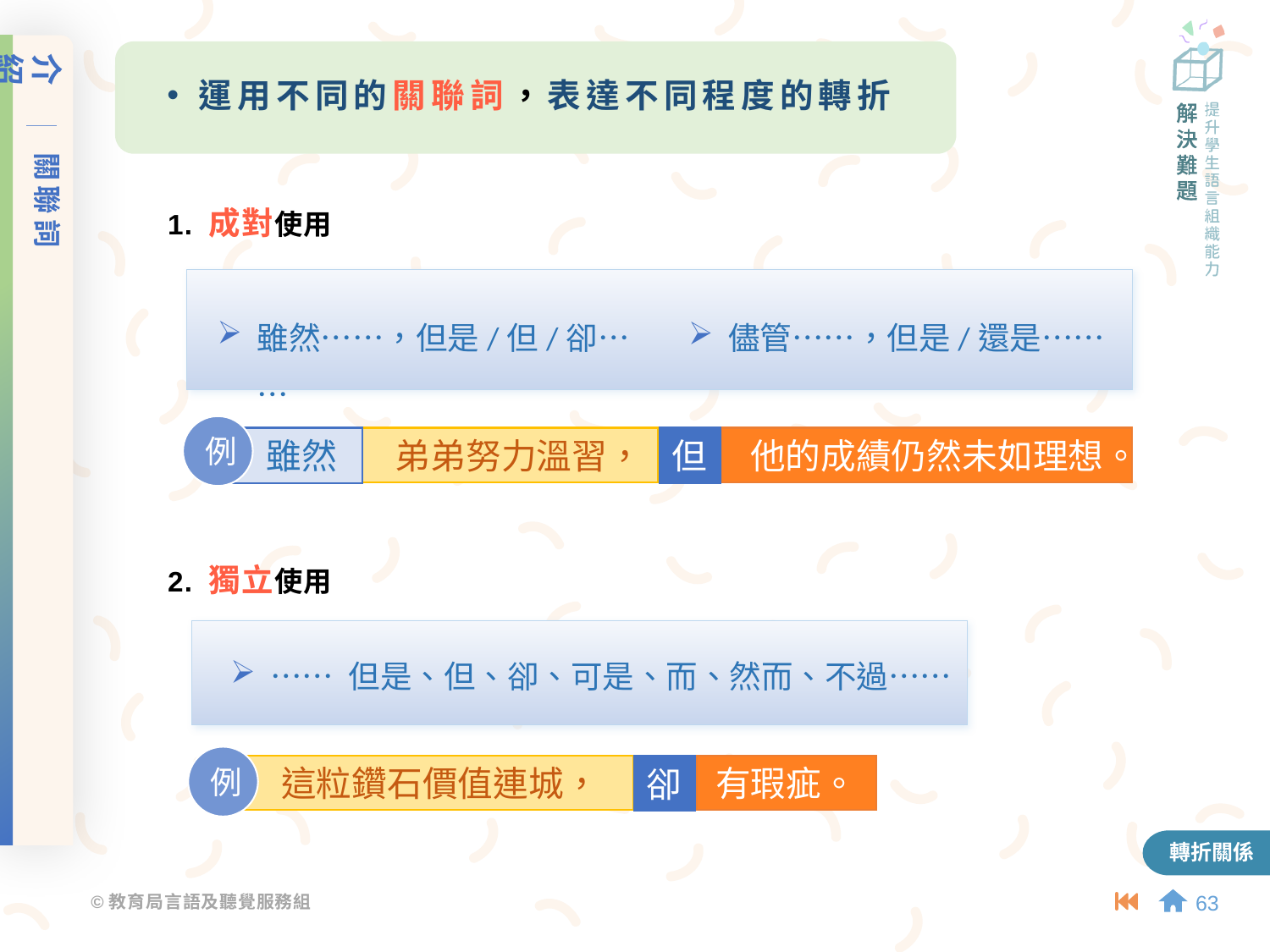

介紹
關聯詞

運用不同的關聯詞，表達不同程度的轉折
1. 成對使用

雖然⋯⋯，但是/但/卻⋯⋯
儘管⋯⋯，但是/還是⋯⋯
例
雖然
弟弟努力溫習，
但
他的成績仍然未如理想。
2. 獨立使用

⋯⋯ 但是、但、卻、可是、而、然而、不過⋯⋯
例
這粒鑽石價值連城，
卻
有瑕疵。

轉折關係
63
63